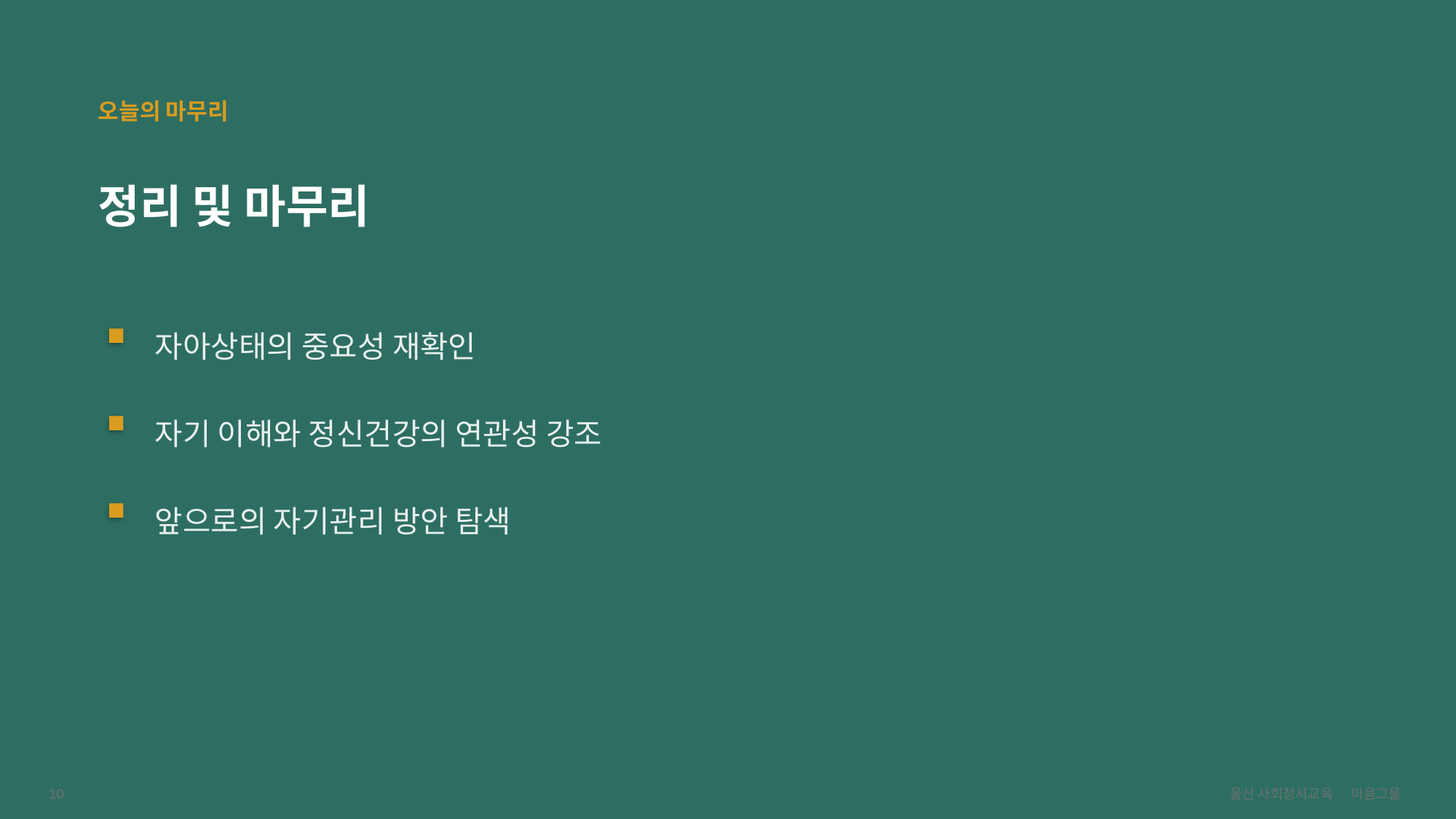

오늘의 마무리
정리 및 마무리
자아상태의 중요성 재확인

자기 이해와 정신건강의 연관성 강조

앞으로의 자기관리 방안 탐색

10
울산 사회정서교육 · 마음그물